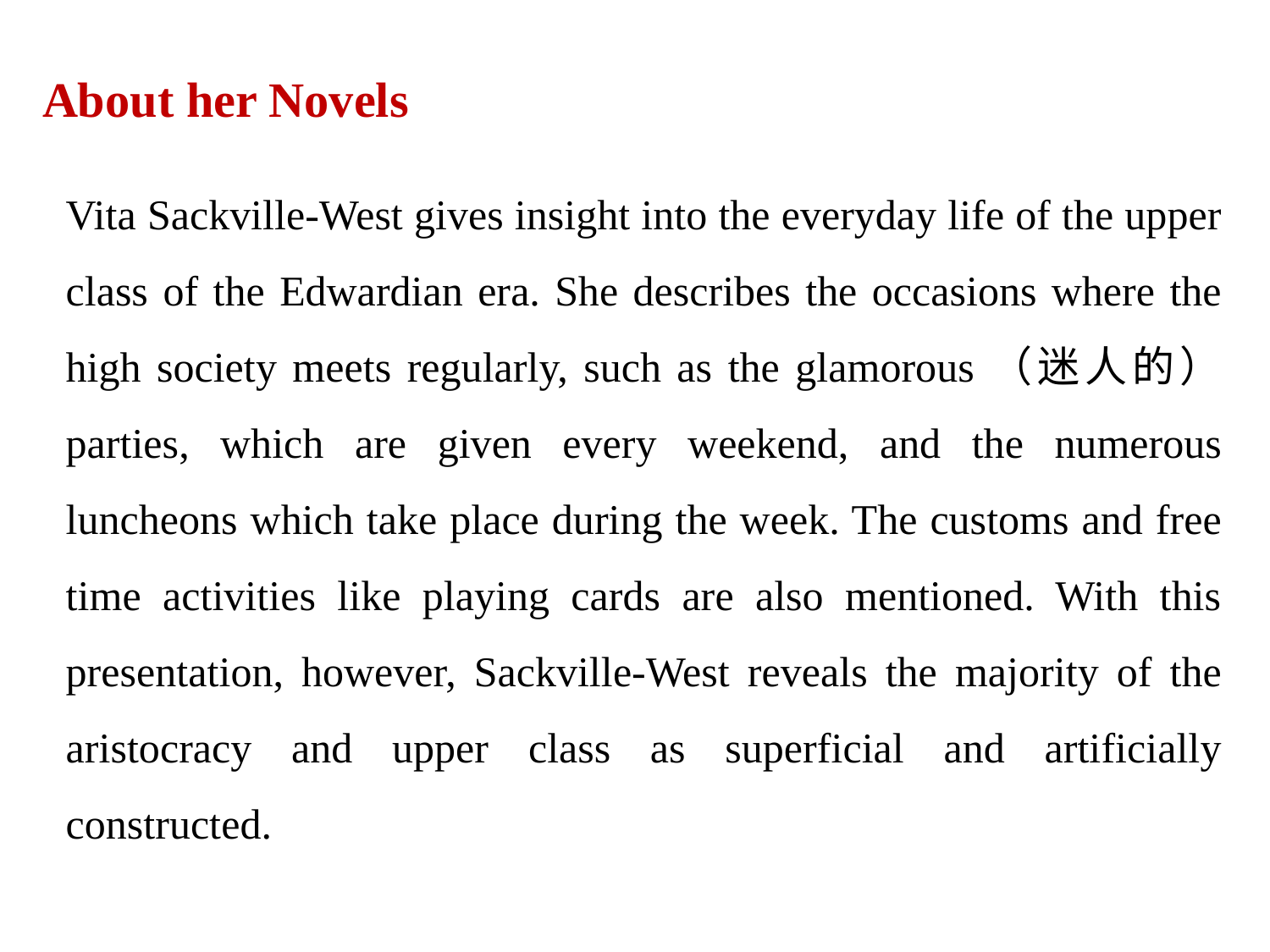

About her Novels
Vita Sackville-West gives insight into the everyday life of the upper class of the Edwardian era. She describes the occasions where the high society meets regularly, such as the glamorous（迷人的） parties, which are given every weekend, and the numerous luncheons which take place during the week. The customs and free time activities like playing cards are also mentioned. With this presentation, however, Sackville-West reveals the majority of the aristocracy and upper class as superficial and artificially constructed.